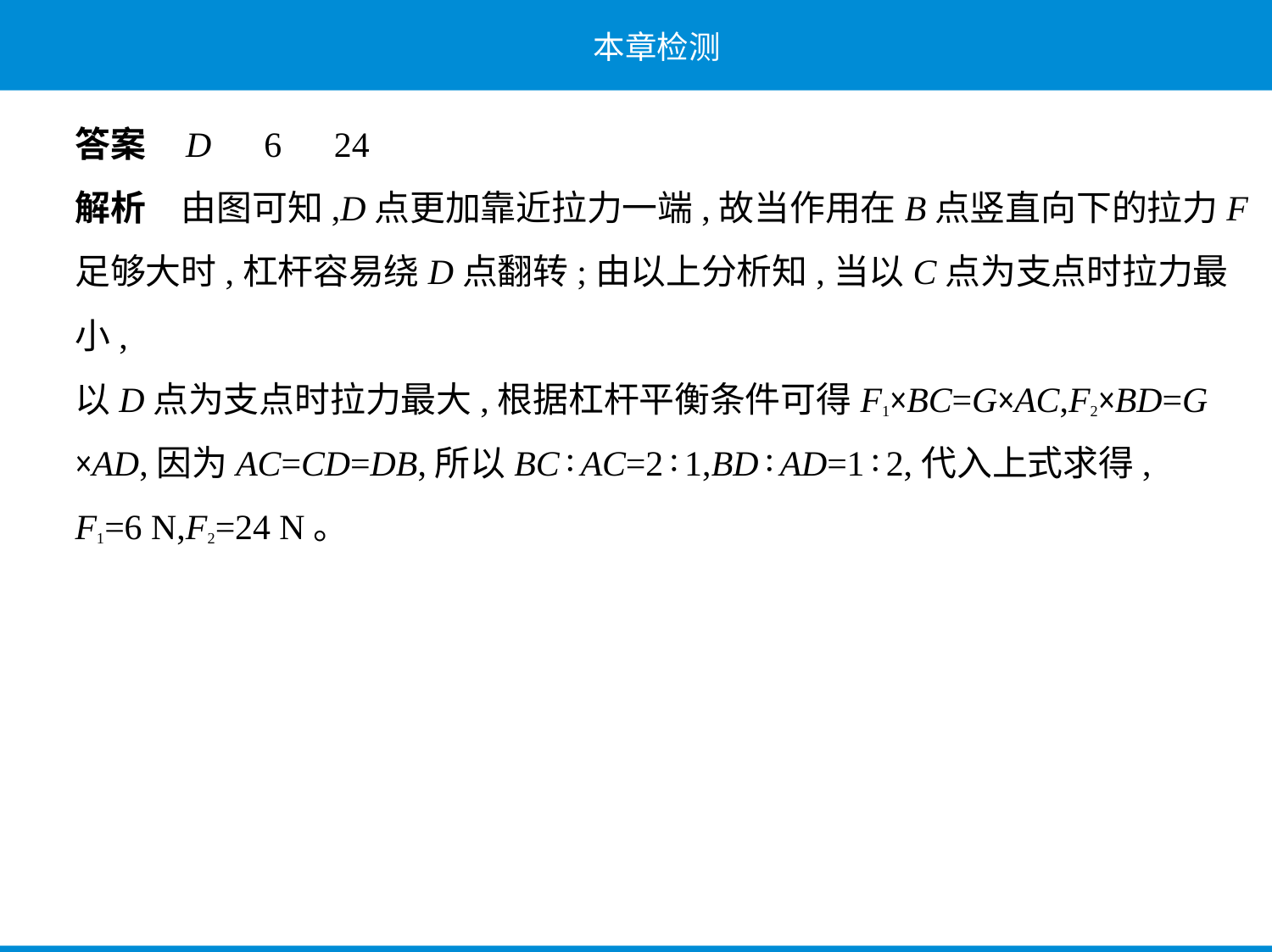

答案    D　6　24
解析　由图可知,D点更加靠近拉力一端,故当作用在B点竖直向下的拉力F
足够大时,杠杆容易绕D点翻转;由以上分析知,当以C点为支点时拉力最小,
以D点为支点时拉力最大,根据杠杆平衡条件可得F1×BC=G×AC,F2×BD=G
×AD,因为AC=CD=DB,所以BC∶AC=2∶1,BD∶AD=1∶2,代入上式求得,
F1=6 N,F2=24 N。